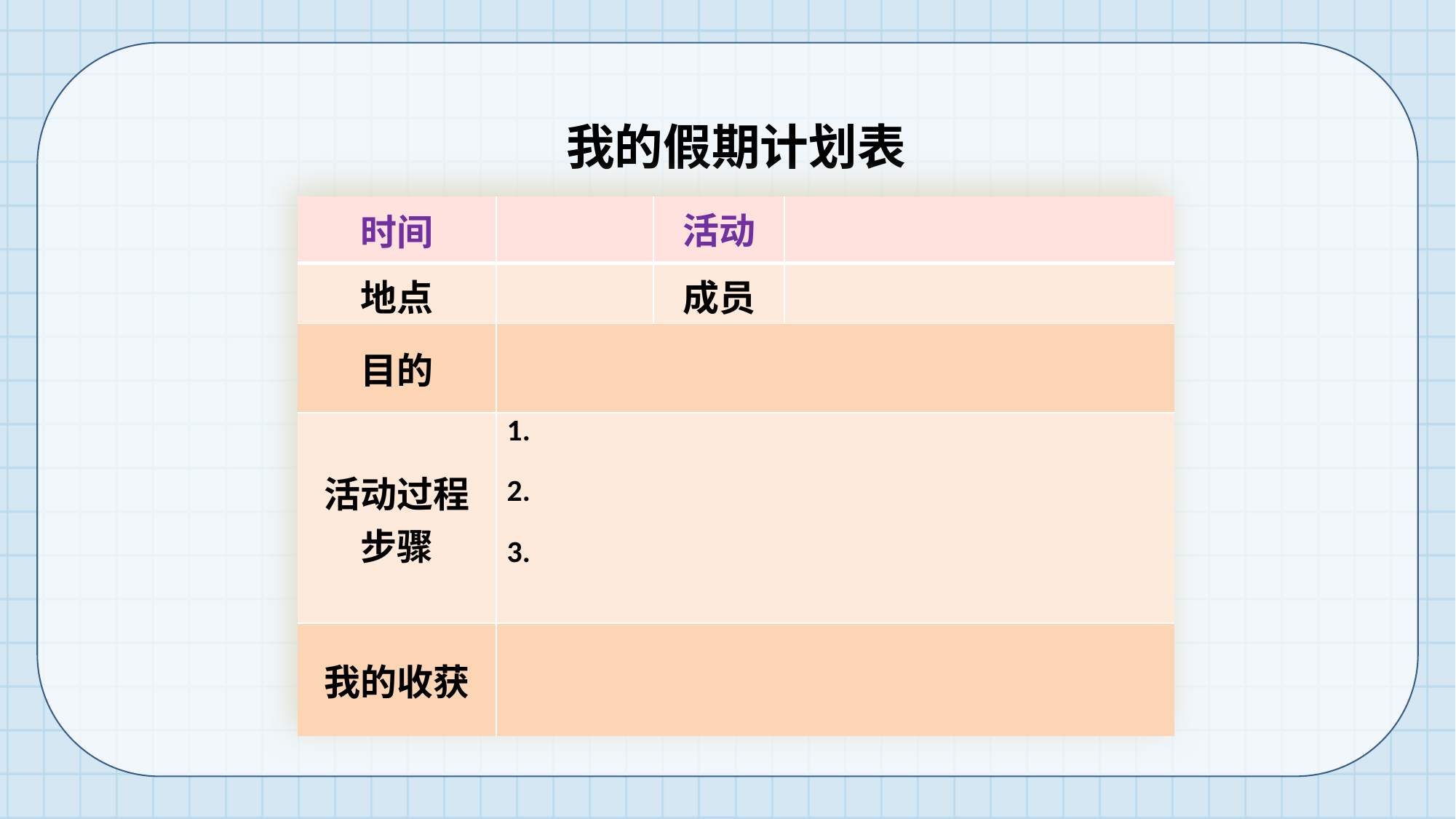

我的假期计划表
| 时间 |  | 活动 |  |
| --- | --- | --- | --- |
| 地点 |  | 成员 |  |
| 目的 |  |  |  |
| 活动过程步骤 | 1. 2. 3. |  |  |
| 我的收获 |  |  |  |